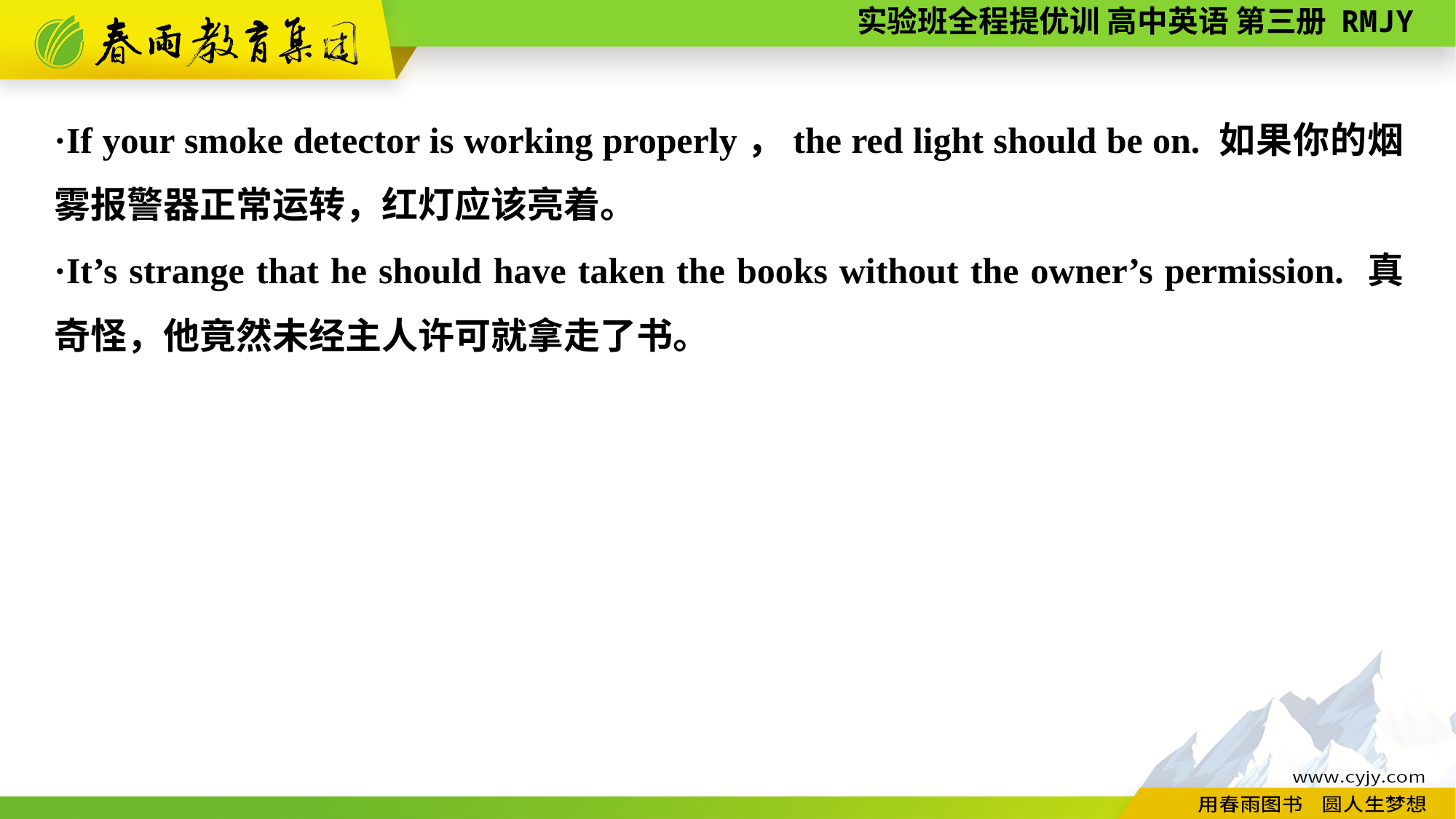

·If your smoke detector is working properly，the red light should be on. 如果你的烟雾报警器正常运转，红灯应该亮着。
·It’s strange that he should have taken the books without the owner’s permission. 真奇怪，他竟然未经主人许可就拿走了书。